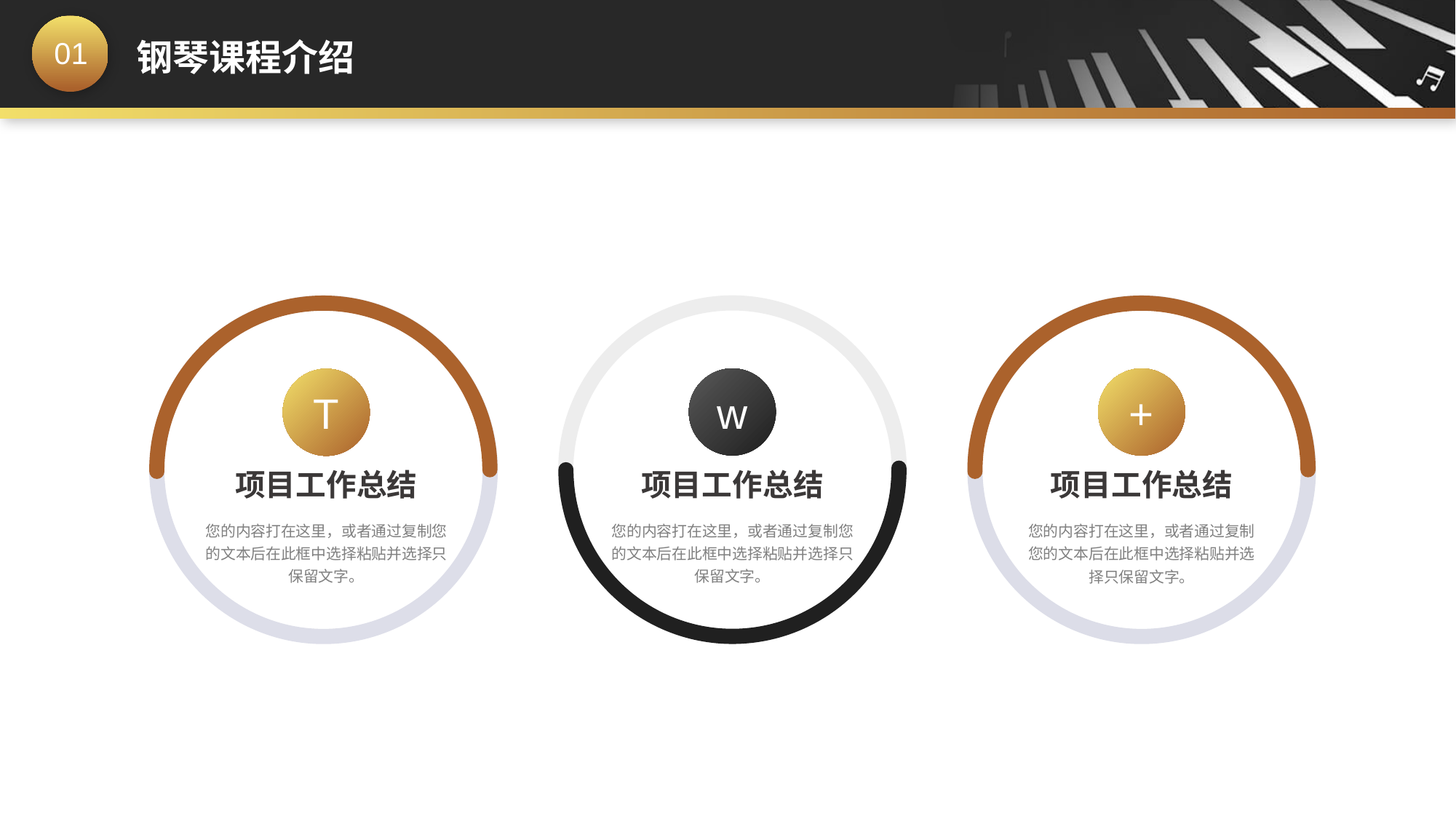

w
项目工作总结
您的内容打在这里，或者通过复制您的文本后在此框中选择粘贴并选择只保留文字。
+
项目工作总结
您的内容打在这里，或者通过复制您的文本后在此框中选择粘贴并选择只保留文字。
T
项目工作总结
您的内容打在这里，或者通过复制您的文本后在此框中选择粘贴并选择只保留文字。